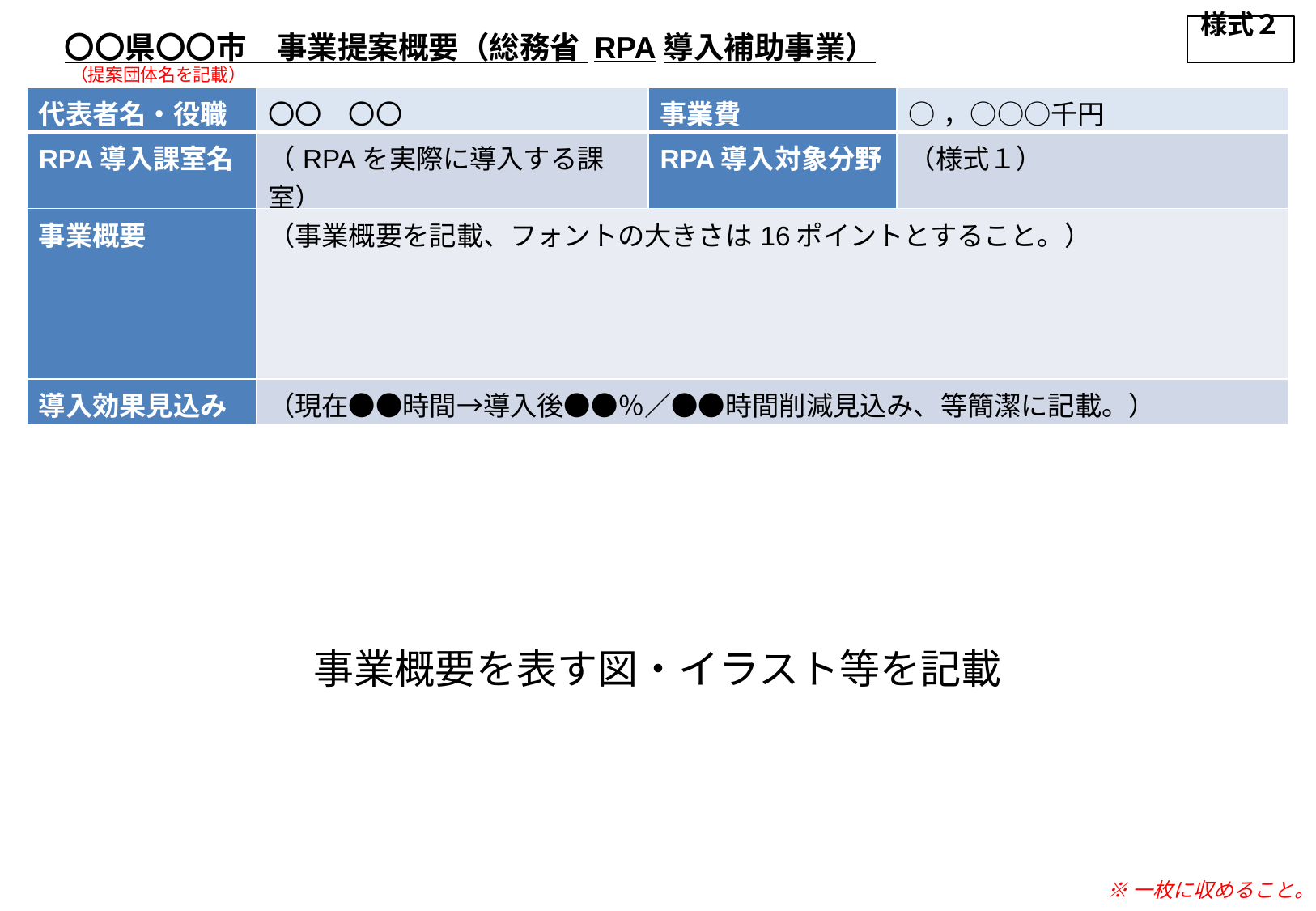

様式２
〇〇県〇〇市　事業提案概要（総務省 RPA導入補助事業）
（提案団体名を記載）
| 代表者名・役職 | 〇〇　〇〇 | 事業費 | ○，○○○千円 |
| --- | --- | --- | --- |
| RPA導入課室名 | （RPAを実際に導入する課室） | RPA導入対象分野 | （様式１） |
| 事業概要 | （事業概要を記載、フォントの大きさは16ポイントとすること。） |  |  |
| 導入効果見込み | （現在●●時間→導入後●●％／●●時間削減見込み、等簡潔に記載。） |  |  |
事業概要を表す図・イラスト等を記載
※一枚に収めること。